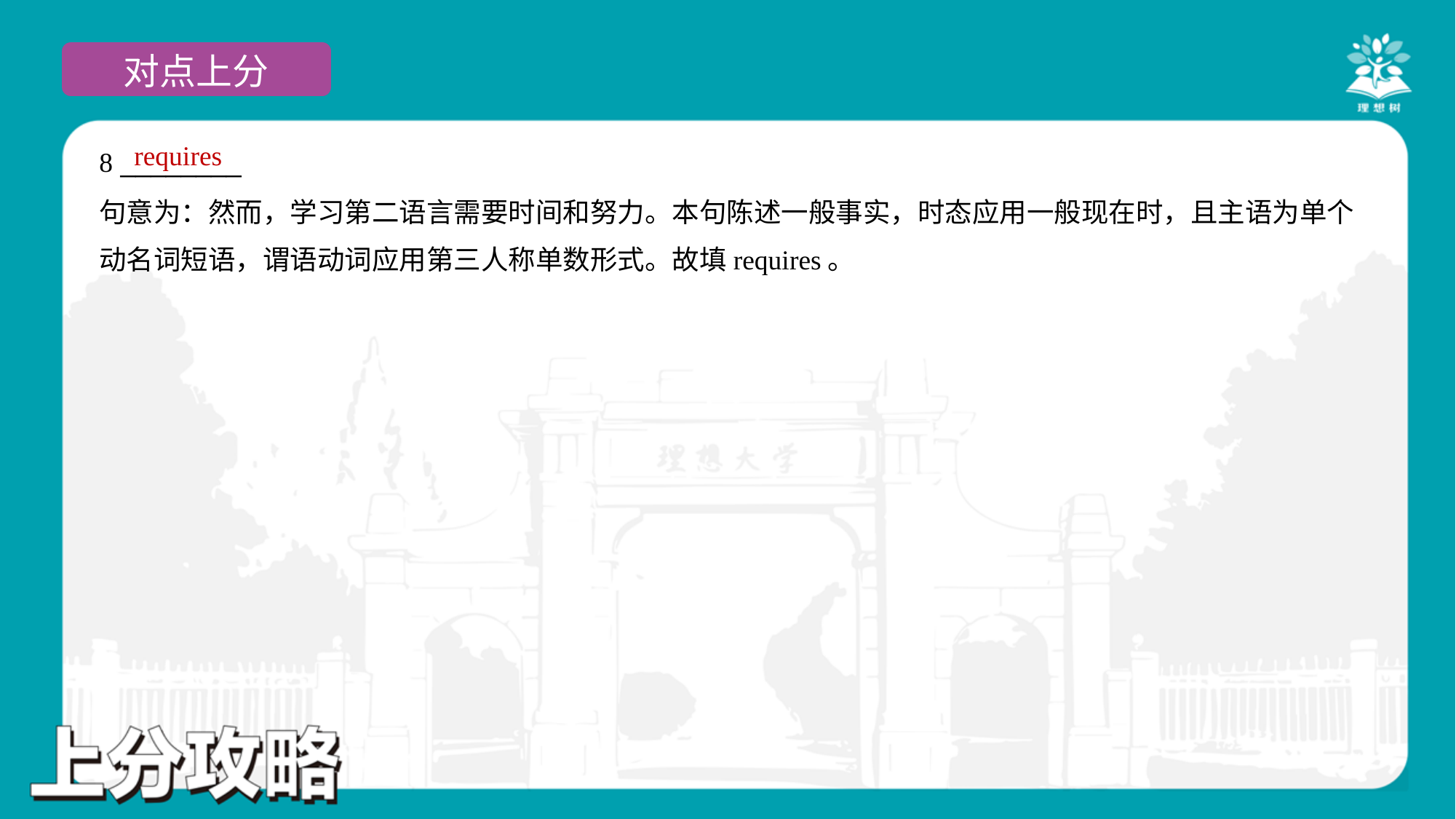

requires
8 ________
句意为：然而，学习第二语言需要时间和努力。本句陈述一般事实，时态应用一般现在时，且主语为单个
动名词短语，谓语动词应用第三人称单数形式。故填requires。